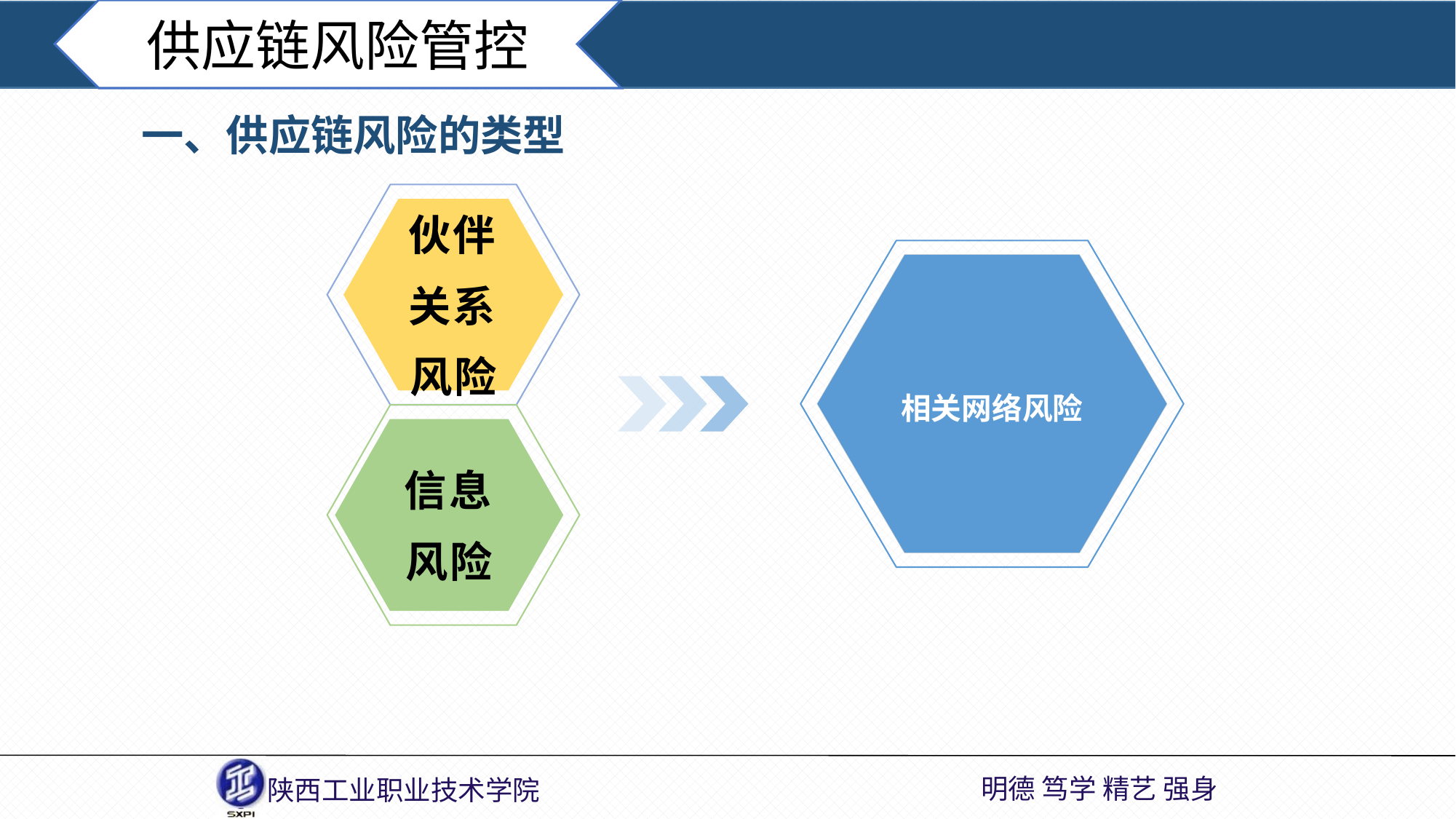

供应链风险管控
一、供应链风险的类型

伙伴关系风险

相关网络风险

信息风险